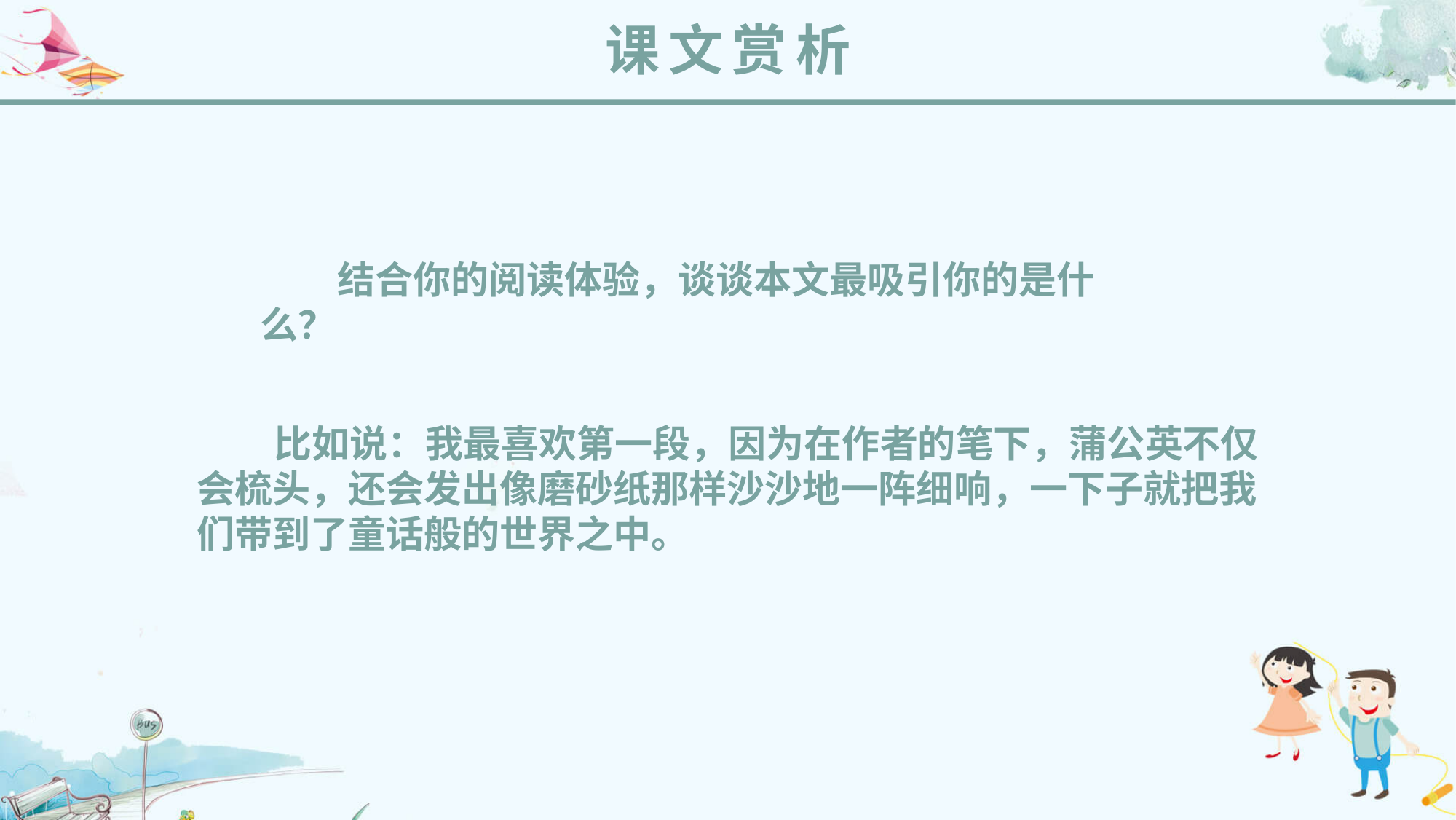

课文赏析

        结合你的阅读体验，谈谈本文最吸引你的是什么？
        比如说：我最喜欢第一段，因为在作者的笔下，蒲公英不仅会梳头，还会发出像磨砂纸那样沙沙地一阵细响，一下子就把我们带到了童话般的世界之中。